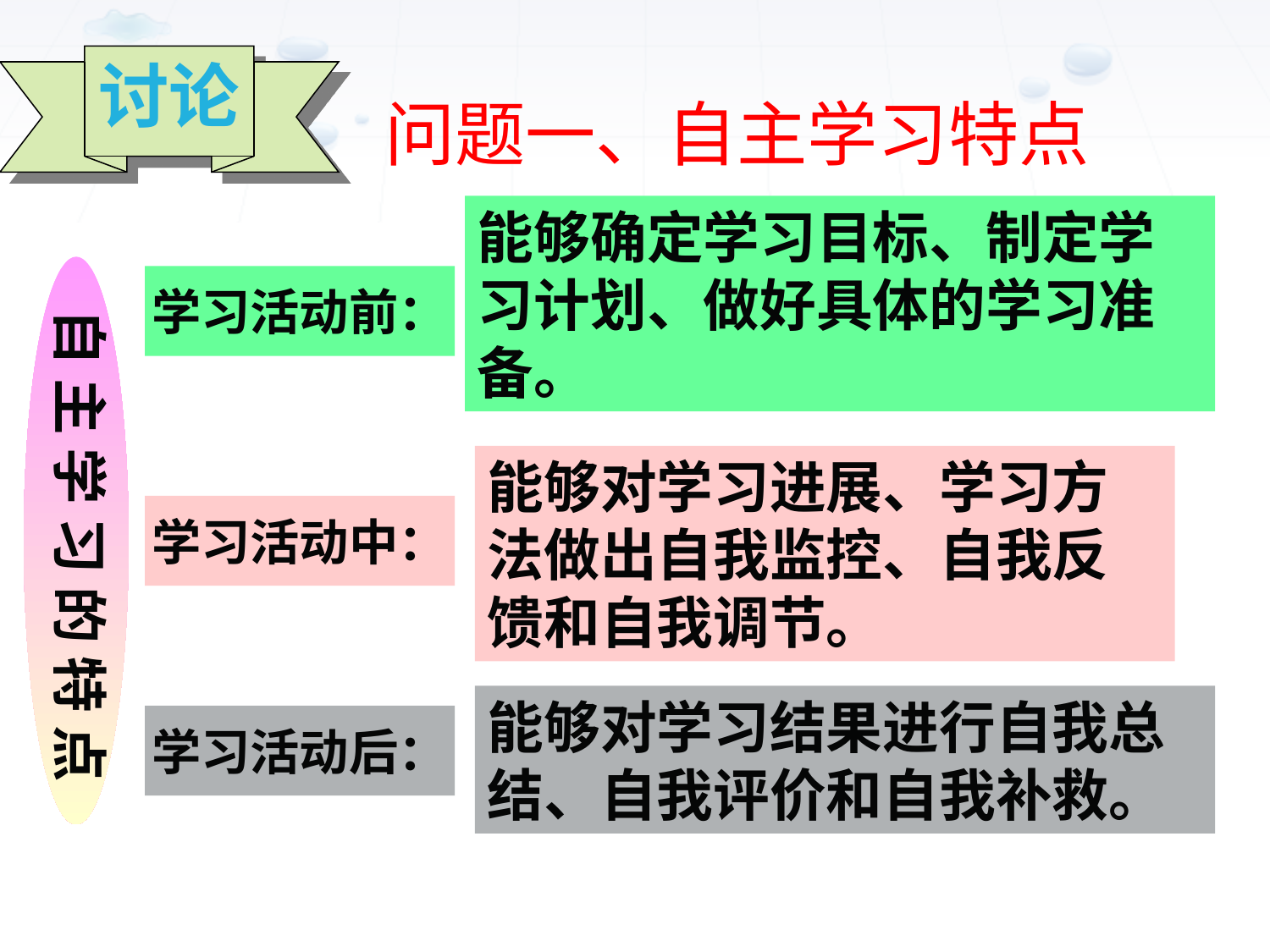

讨论
问题一、自主学习特点
能够确定学习目标、制定学习计划、做好具体的学习准备。

学习活动前：
自 主 学 习 的 特 点

能够对学习进展、学习方法做出自我监控、自我反馈和自我调节。
学习活动中：
能够对学习结果进行自我总结、自我评价和自我补救。
学习活动后：